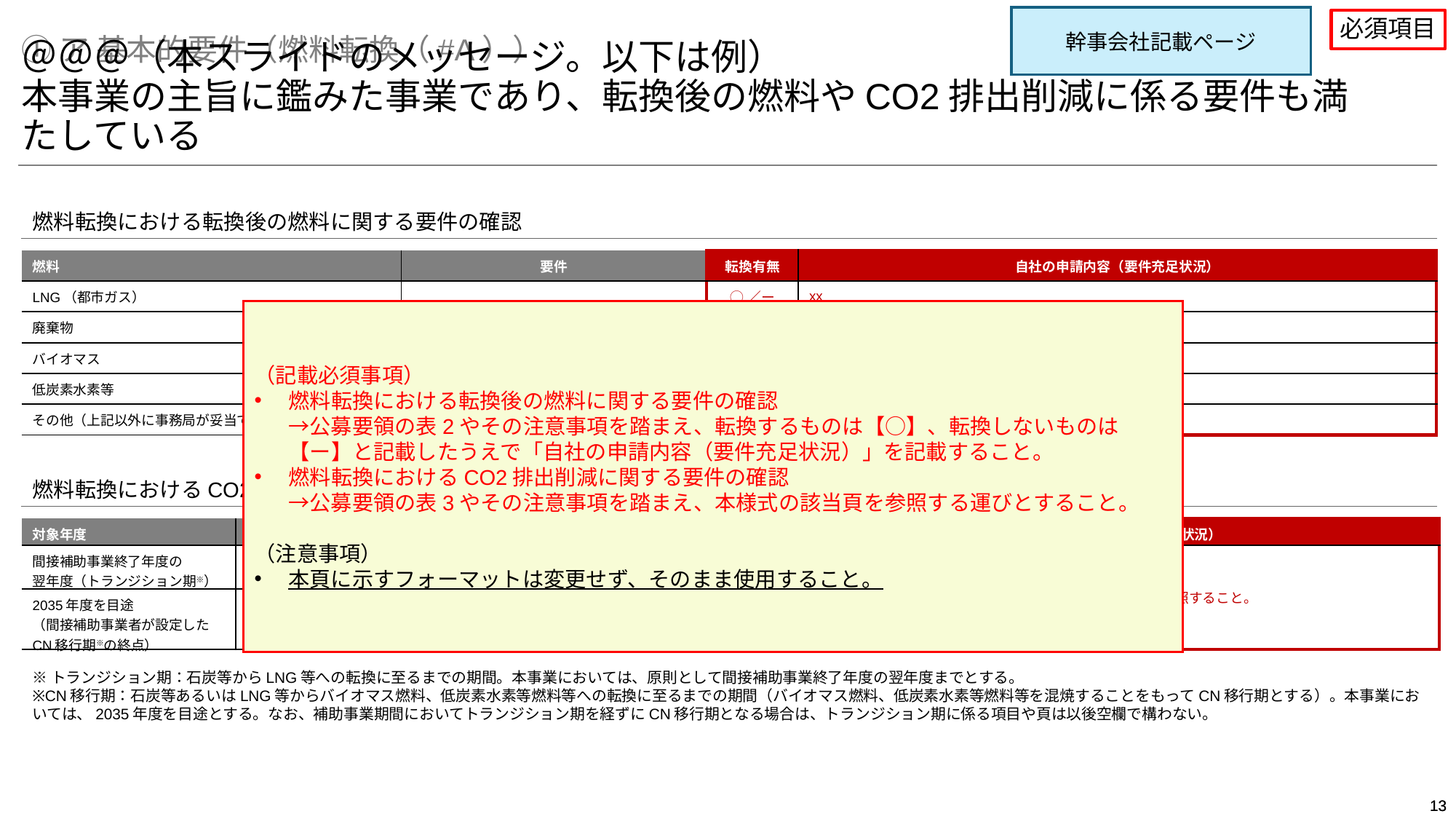

幹事会社記載ページ
必須項目
①ア 基本的要件（燃料転換（#A））
＠＠＠（本スライドのメッセージ。以下は例）
本事業の主旨に鑑みた事業であり、転換後の燃料やCO2排出削減に係る要件も満たしている
燃料転換における転換後の燃料に関する要件の確認
| 燃料 | 要件 | 転換有無 | 自社の申請内容（要件充足状況） |
| --- | --- | --- | --- |
| LNG（都市ガス） | 転換後の燃料が左記のいずれかであること | ◯／ー | xx |
| 廃棄物 |  | ◯／ー |  |
| バイオマス |  | ◯／ー |  |
| 低炭素水素等 |  | ◯／ー |  |
| その他（上記以外に事務局が妥当であると判断した燃料） |  | ◯／ー |  |
（記載必須事項）
燃料転換における転換後の燃料に関する要件の確認
→公募要領の表2やその注意事項を踏まえ、転換するものは【○】、転換しないものは【ー】と記載したうえで「自社の申請内容（要件充足状況）」を記載すること。
燃料転換におけるCO2排出削減に関する要件の確認
→公募要領の表3やその注意事項を踏まえ、本様式の該当頁を参照する運びとすること。

（注意事項）
本頁に示すフォーマットは変更せず、そのまま使用すること。
燃料転換におけるCO2排出削減に関する要件の確認
| 対象年度 | 要件 | 自社の申請内容（要件充足状況） |
| --- | --- | --- |
| 間接補助事業終了年度の 翌年度（トランジション期※） | 申請者が定める目標値 | 本様式（④ア 間接補助事業によるCO2排出削減効果）を参照すること。 |
| 2035年度を目途 （間接補助事業者が設定したCN移行期※の終点） | 直接排出（Scope1）で50%以上削減 |  |
※トランジション期：石炭等からLNG等への転換に至るまでの期間。本事業においては、原則として間接補助事業終了年度の翌年度までとする。
※CN移行期：石炭等あるいはLNG等からバイオマス燃料、低炭素水素等燃料等への転換に至るまでの期間（バイオマス燃料、低炭素水素等燃料等を混焼することをもってCN移行期とする）。本事業においては、2035年度を目途とする。なお、補助事業期間においてトランジション期を経ずにCN移行期となる場合は、トランジション期に係る項目や頁は以後空欄で構わない。